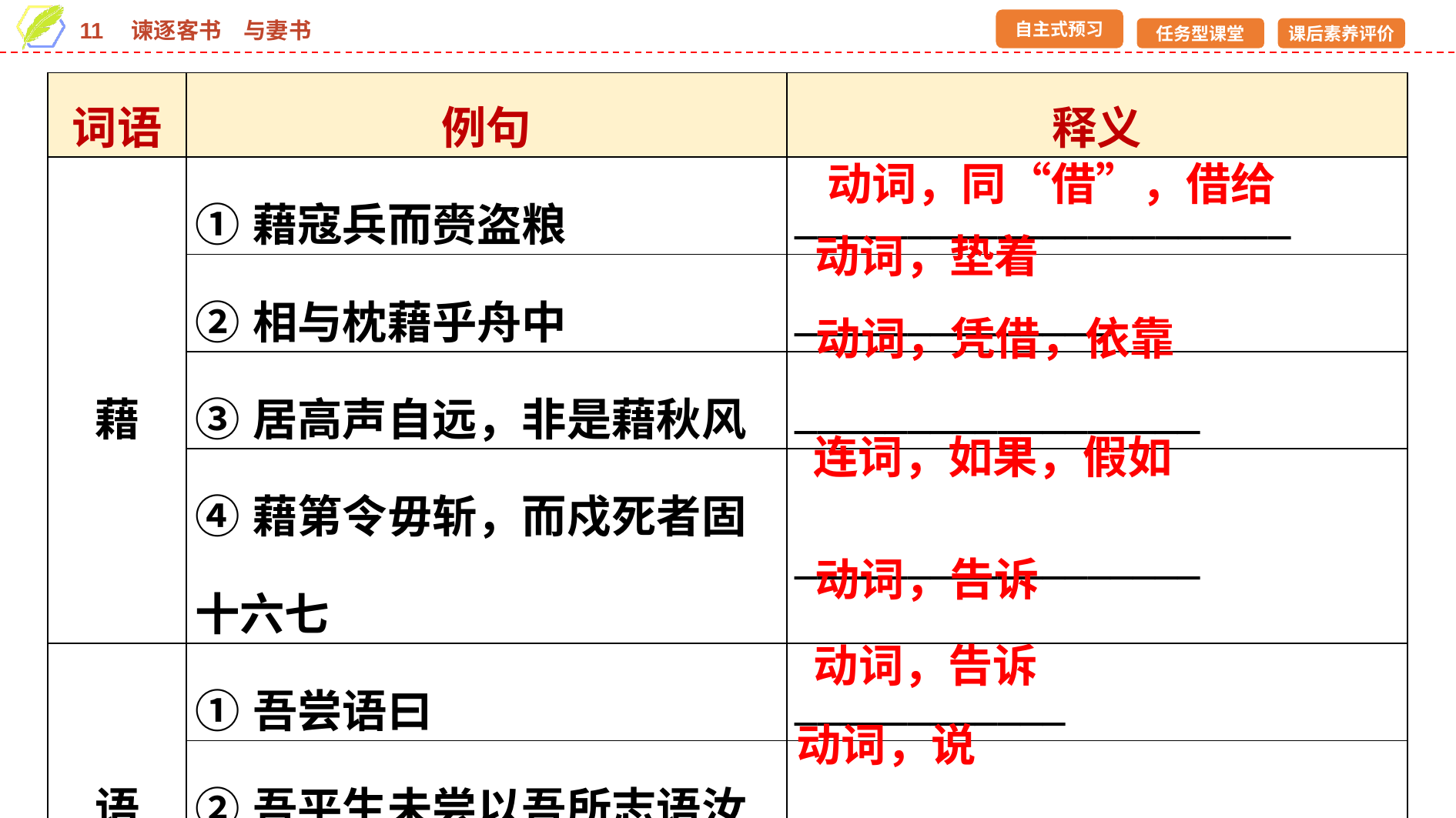

| 词语 | 例句 | 释义 |
| --- | --- | --- |
| 藉 | ①藉寇兵而赍盗粮 | \_\_\_\_\_\_\_\_\_\_\_\_\_\_\_\_\_\_\_\_\_\_ |
|  | ②相与枕藉乎舟中 | \_\_\_\_\_\_\_\_\_\_\_\_\_\_ |
|  | ③居高声自远，非是藉秋风 | \_\_\_\_\_\_\_\_\_\_\_\_\_\_\_\_\_\_ |
|  | ④藉第令毋斩，而戍死者固十六七 | \_\_\_\_\_\_\_\_\_\_\_\_\_\_\_\_\_\_ |
| 语 | ①吾尝语曰 | \_\_\_\_\_\_\_\_\_\_\_\_ |
|  | ②吾平生未尝以吾所志语汝 | \_\_\_\_\_\_\_\_\_\_\_\_ |
|  | ③何事不语 | \_\_\_\_\_\_\_\_\_\_ |
动词，同“借”，借给
动词，垫着
动词，凭借，依靠
连词，如果，假如
动词，告诉
动词，告诉
动词，说